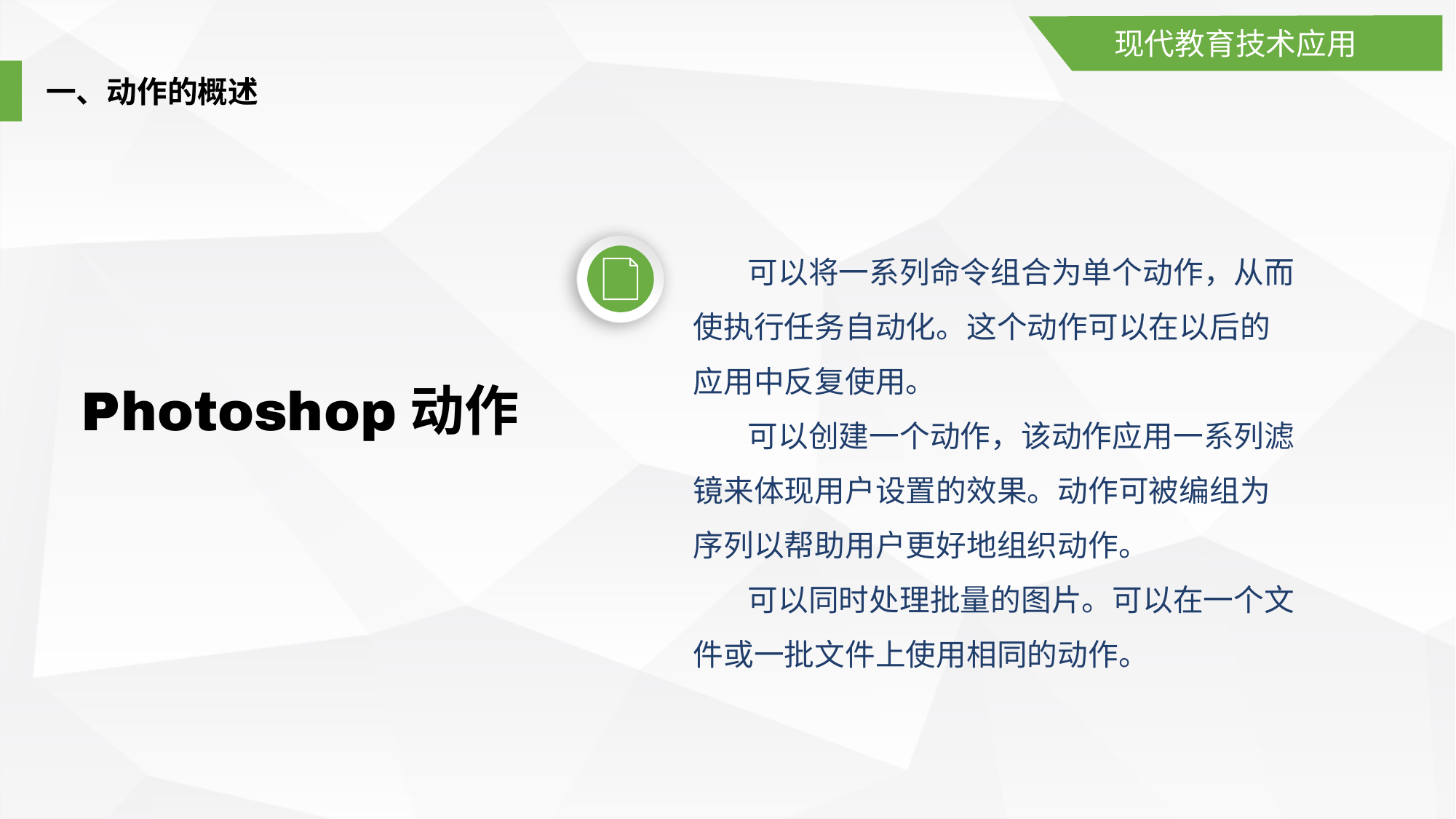

现代教育技术应用

一、动作的概述
可以将一系列命令组合为单个动作，从而使执行任务自动化。这个动作可以在以后的应用中反复使用。
可以创建一个动作，该动作应用一系列滤镜来体现用户设置的效果。动作可被编组为序列以帮助用户更好地组织动作。
可以同时处理批量的图片。可以在一个文件或一批文件上使用相同的动作。

Photoshop动作